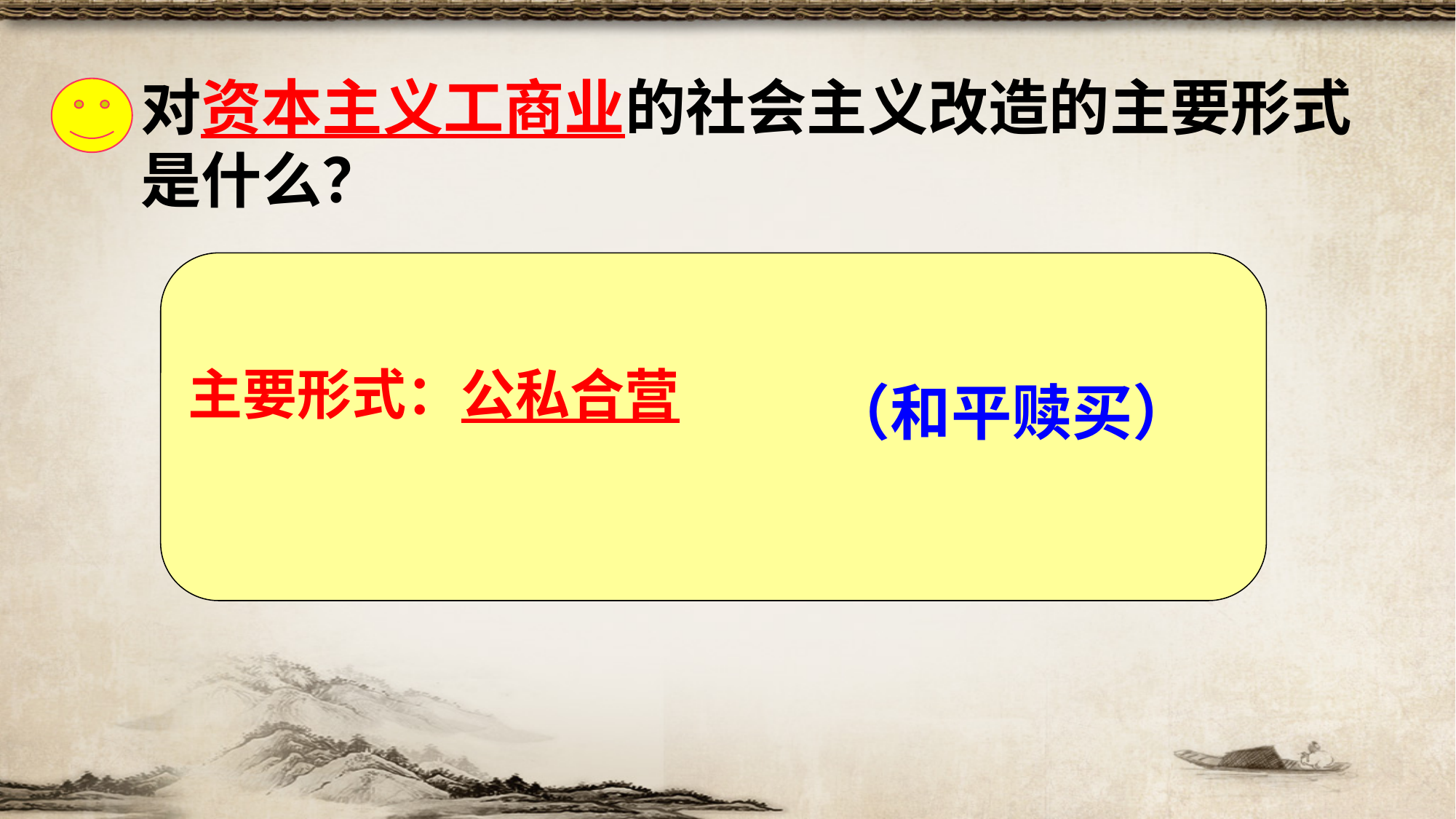

对资本主义工商业的社会主义改造的主要形式是什么？

主要形式：公私合营

（和平赎买）